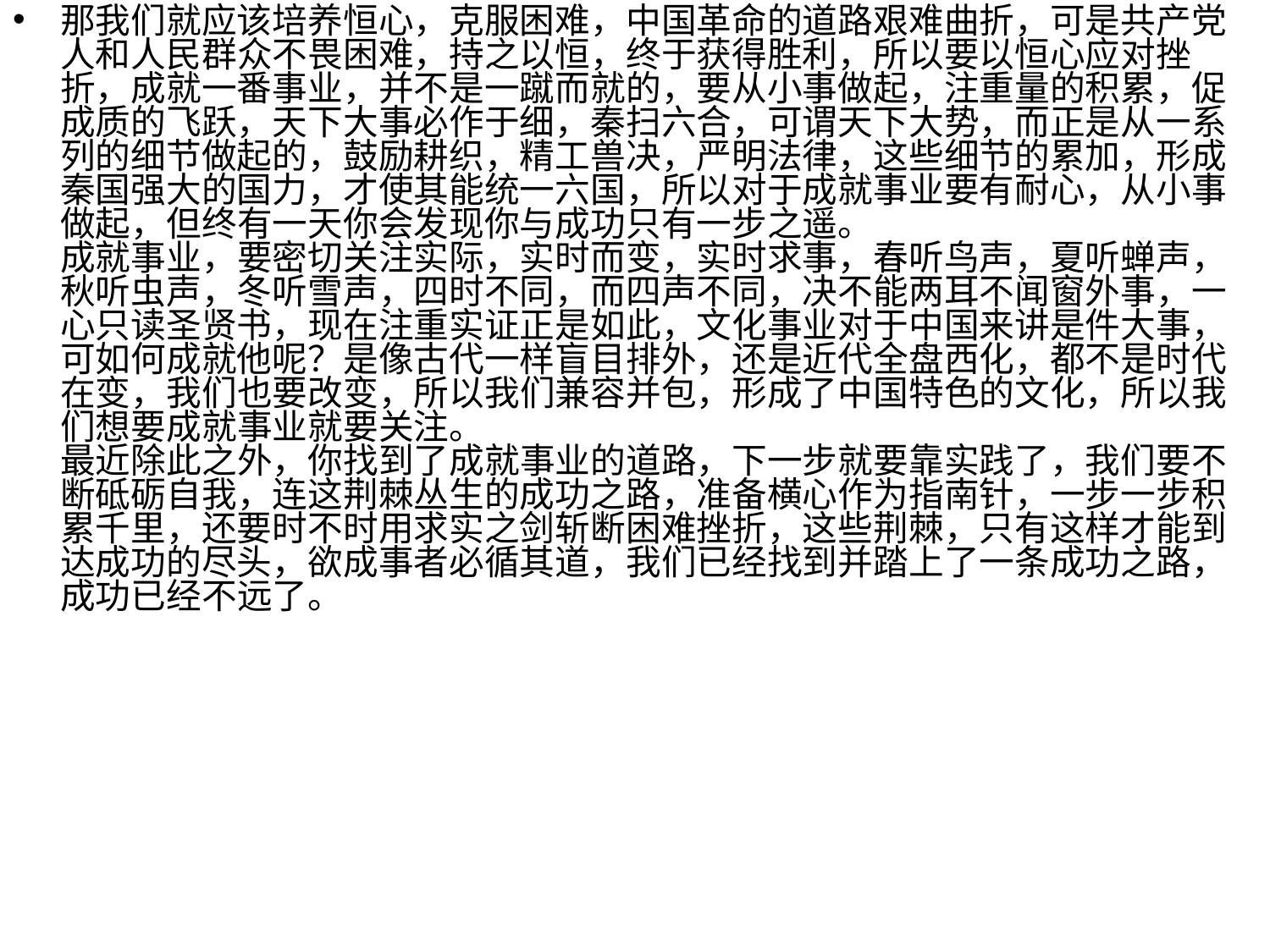

那我们就应该培养恒心，克服困难，中国革命的道路艰难曲折，可是共产党人和人民群众不畏困难，持之以恒，终于获得胜利，所以要以恒心应对挫折，成就一番事业，并不是一蹴而就的，要从小事做起，注重量的积累，促成质的飞跃，天下大事必作于细，秦扫六合，可谓天下大势，而正是从一系列的细节做起的，鼓励耕织，精工兽决，严明法律，这些细节的累加，形成秦国强大的国力，才使其能统一六国，所以对于成就事业要有耐心，从小事做起，但终有一天你会发现你与成功只有一步之遥。
成就事业，要密切关注实际，实时而变，实时求事，春听鸟声，夏听蝉声，秋听虫声，冬听雪声，四时不同，而四声不同，决不能两耳不闻窗外事，一心只读圣贤书，现在注重实证正是如此，文化事业对于中国来讲是件大事，可如何成就他呢？是像古代一样盲目排外，还是近代全盘西化，都不是时代在变，我们也要改变，所以我们兼容并包，形成了中国特色的文化，所以我们想要成就事业就要关注。
最近除此之外，你找到了成就事业的道路，下一步就要靠实践了，我们要不断砥砺自我，连这荆棘丛生的成功之路，准备横心作为指南针，一步一步积累千里，还要时不时用求实之剑斩断困难挫折，这些荆棘，只有这样才能到达成功的尽头，欲成事者必循其道，我们已经找到并踏上了一条成功之路，成功已经不远了。